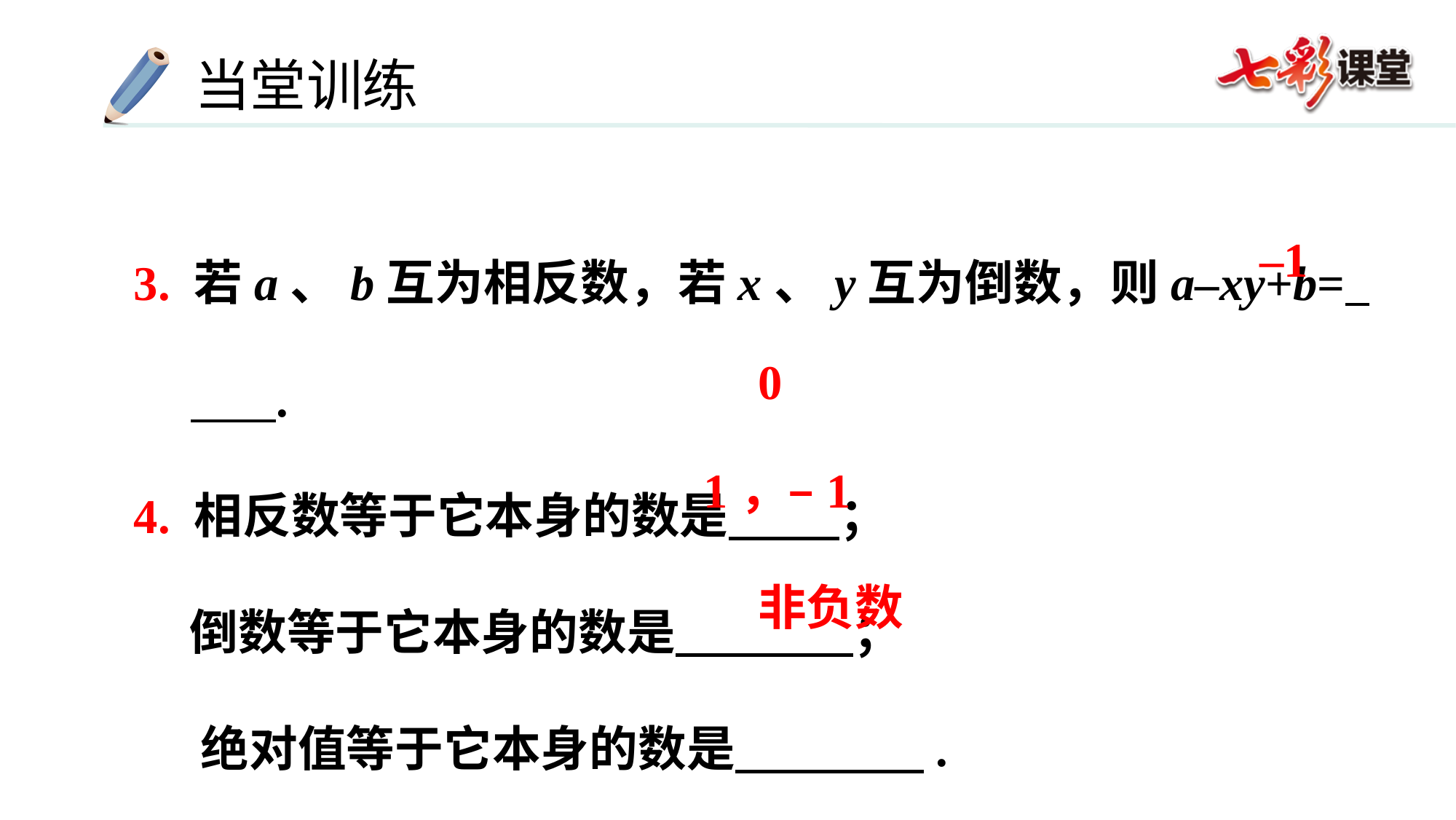

3. 若a、b互为相反数，若x、y互为倒数，则a–xy+b=          .
4. 相反数等于它本身的数是          ；
    倒数等于它本身的数是                ；
     绝对值等于它本身的数是                 .
–1
0
1，–1
非负数